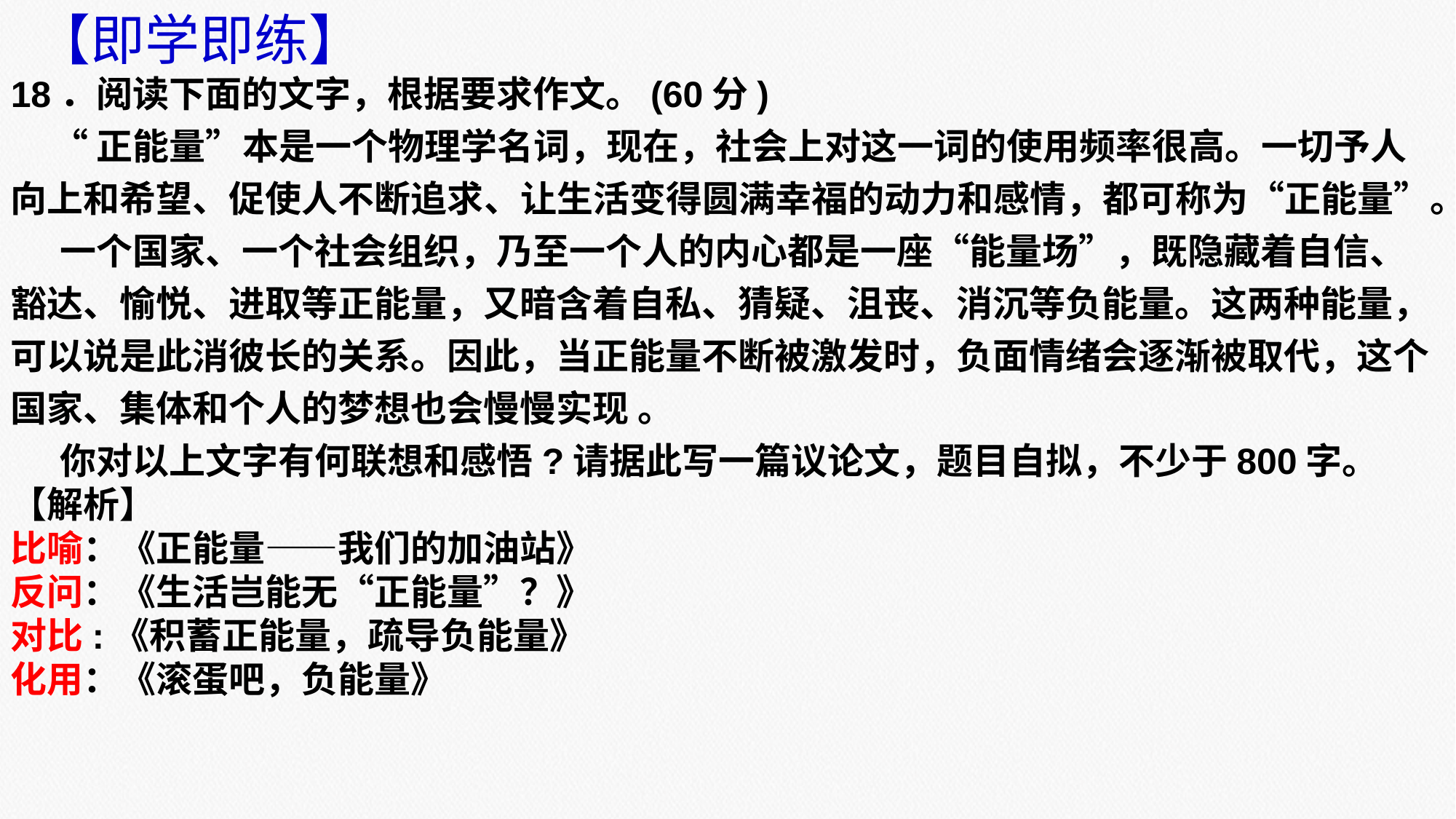

【即学即练】
18．阅读下面的文字，根据要求作文。(60分)
     “正能量”本是一个物理学名词，现在，社会上对这一词的使用频率很高。一切予人向上和希望、促使人不断追求、让生活变得圆满幸福的动力和感情，都可称为“正能量”。
     一个国家、一个社会组织，乃至一个人的内心都是一座“能量场”，既隐藏着自信、豁达、愉悦、进取等正能量，又暗含着自私、猜疑、沮丧、消沉等负能量。这两种能量，可以说是此消彼长的关系。因此，当正能量不断被激发时，负面情绪会逐渐被取代，这个国家、集体和个人的梦想也会慢慢实现 。
     你对以上文字有何联想和感悟?请据此写一篇议论文，题目自拟，不少于800字。
【解析】
比喻：《正能量——我们的加油站》
反问：《生活岂能无“正能量”？》
对比:《积蓄正能量，疏导负能量》
化用：《滚蛋吧，负能量》